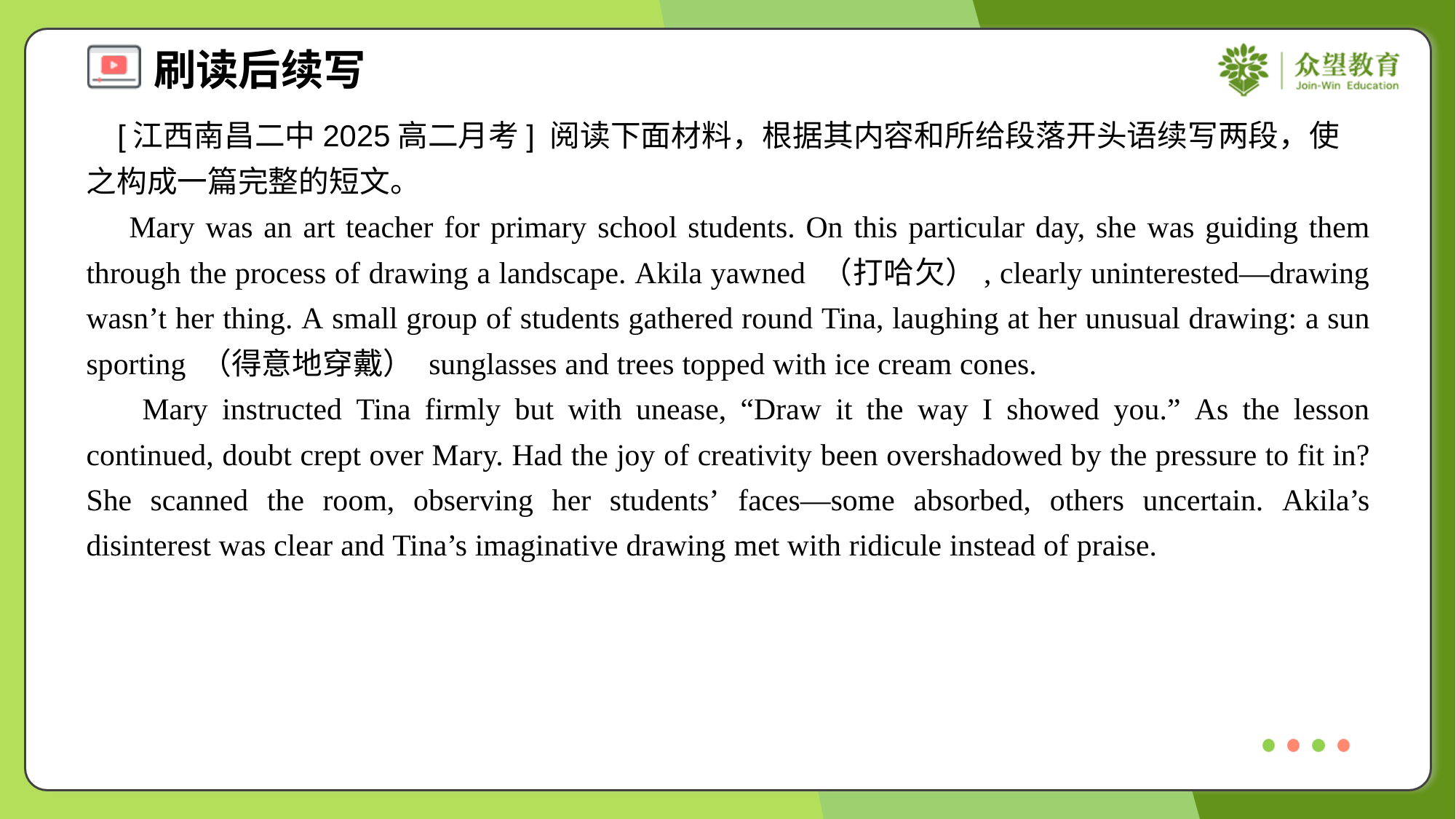

[江西南昌二中2025高二月考] 阅读下面材料，根据其内容和所给段落开头语续写两段，使之构成一篇完整的短文。
    Mary was an art teacher for primary school students. On this particular day, she was guiding them through the process of drawing a landscape. Akila yawned （打哈欠）, clearly uninterested—drawing wasn’t her thing. A small group of students gathered round Tina, laughing at her unusual drawing: a sun sporting （得意地穿戴） sunglasses and trees topped with ice cream cones.
    Mary instructed Tina firmly but with unease, “Draw it the way I showed you.” As the lesson continued, doubt crept over Mary. Had the joy of creativity been overshadowed by the pressure to fit in? She scanned the room, observing her students’ faces—some absorbed, others uncertain. Akila’s disinterest was clear and Tina’s imaginative drawing met with ridicule instead of praise.